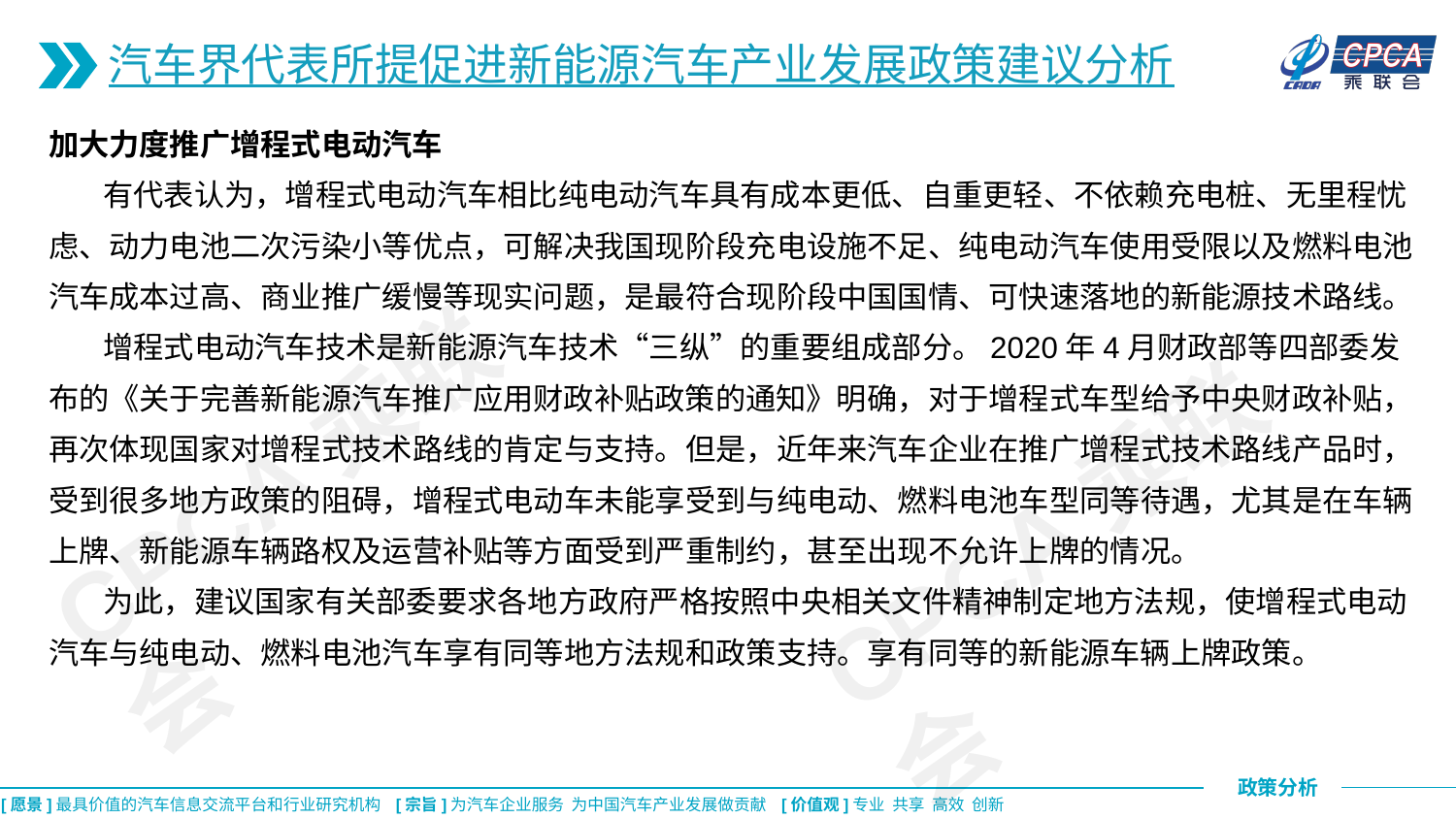

汽车界代表所提促进新能源汽车产业发展政策建议分析
加大力度推广增程式电动汽车
       有代表认为，增程式电动汽车相比纯电动汽车具有成本更低、自重更轻、不依赖充电桩、无里程忧虑、动力电池二次污染小等优点，可解决我国现阶段充电设施不足、纯电动汽车使用受限以及燃料电池汽车成本过高、商业推广缓慢等现实问题，是最符合现阶段中国国情、可快速落地的新能源技术路线。
       增程式电动汽车技术是新能源汽车技术“三纵”的重要组成部分。2020年4月财政部等四部委发布的《关于完善新能源汽车推广应用财政补贴政策的通知》明确，对于增程式车型给予中央财政补贴，再次体现国家对增程式技术路线的肯定与支持。但是，近年来汽车企业在推广增程式技术路线产品时，受到很多地方政策的阻碍，增程式电动车未能享受到与纯电动、燃料电池车型同等待遇，尤其是在车辆上牌、新能源车辆路权及运营补贴等方面受到严重制约，甚至出现不允许上牌的情况。
       为此，建议国家有关部委要求各地方政府严格按照中央相关文件精神制定地方法规，使增程式电动汽车与纯电动、燃料电池汽车享有同等地方法规和政策支持。享有同等的新能源车辆上牌政策。
CPCA乘联会
CPCA乘联会